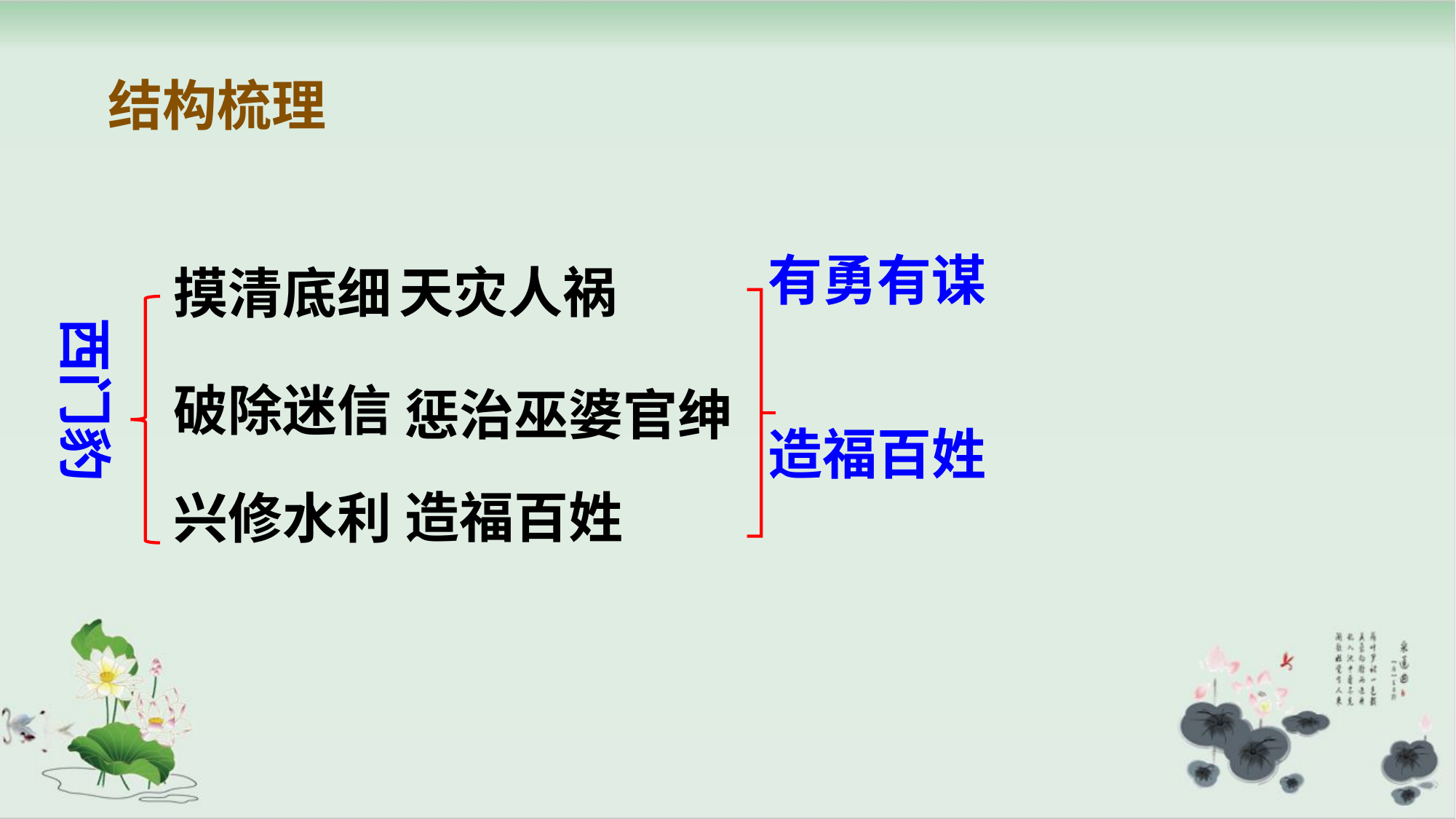

结构梳理

有勇有谋
天灾人祸
摸清底细

西门豹
破除迷信
惩治巫婆官绅
造福百姓
造福百姓
兴修水利